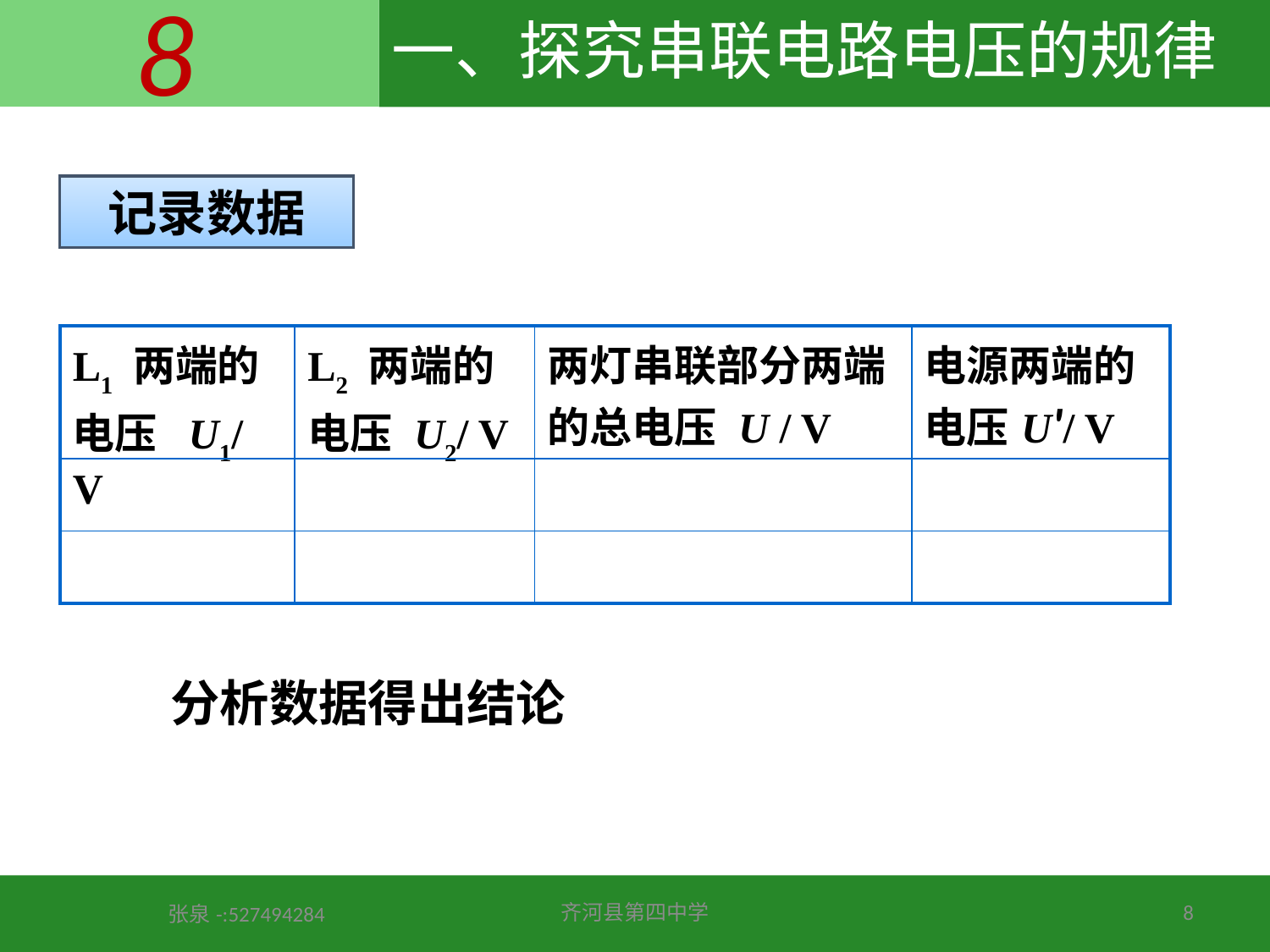

# 一、探究串联电路电压的规律
记录数据
| L1 两端的电压 U1/ V | L2 两端的电压 U2/ V | 两灯串联部分两端的总电压 U / V | 电源两端的电压U'/ V |
| --- | --- | --- | --- |
|  |  |  |  |
|  |  |  |  |
L1
　　分析数据得出结论